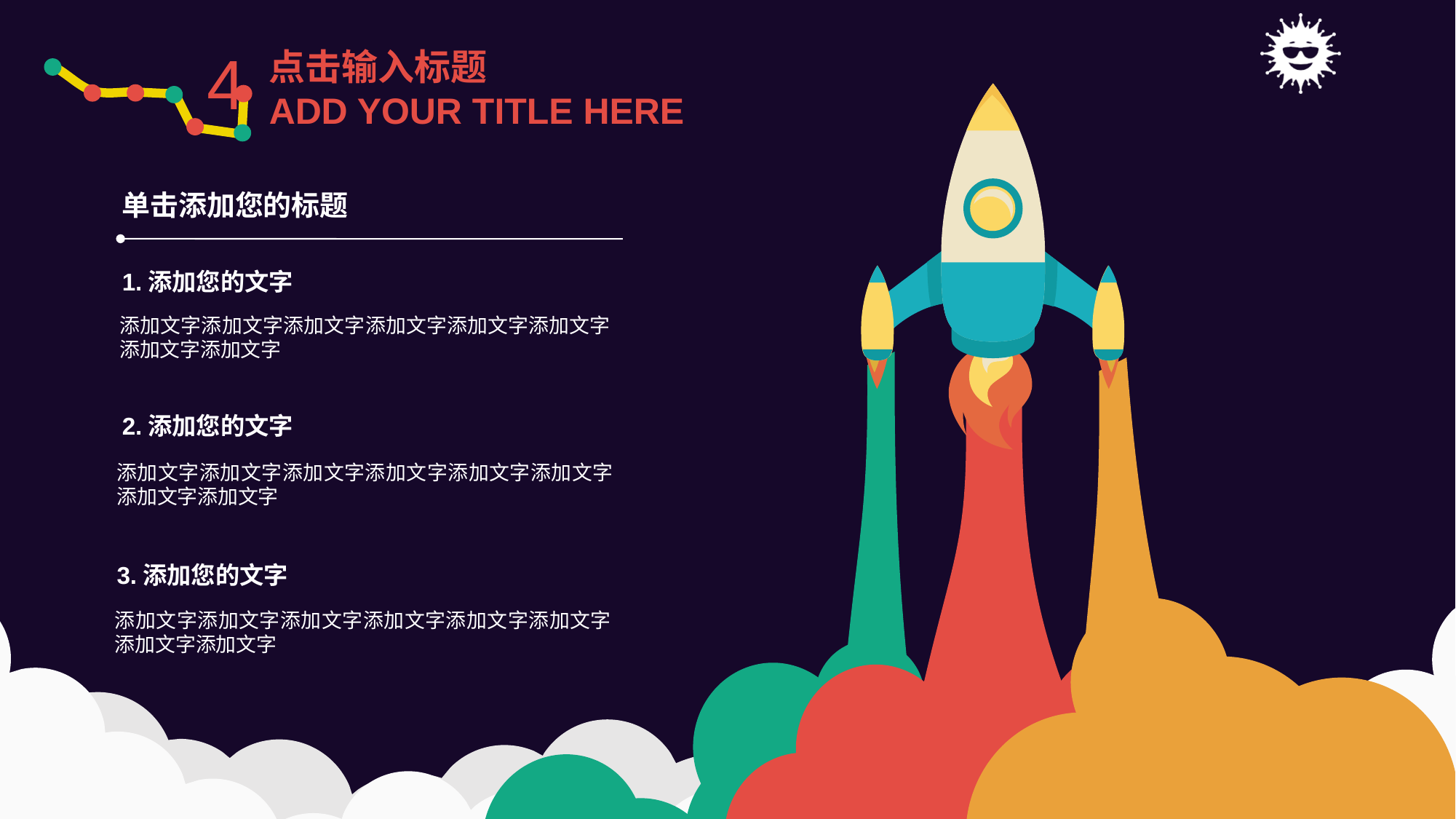

4
点击输入标题
ADD YOUR TITLE HERE

单击添加您的标题
1.添加您的文字
添加文字添加文字添加文字添加文字添加文字添加文字添加文字添加文字

2.添加您的文字
添加文字添加文字添加文字添加文字添加文字添加文字添加文字添加文字

3.添加您的文字
添加文字添加文字添加文字添加文字添加文字添加文字添加文字添加文字